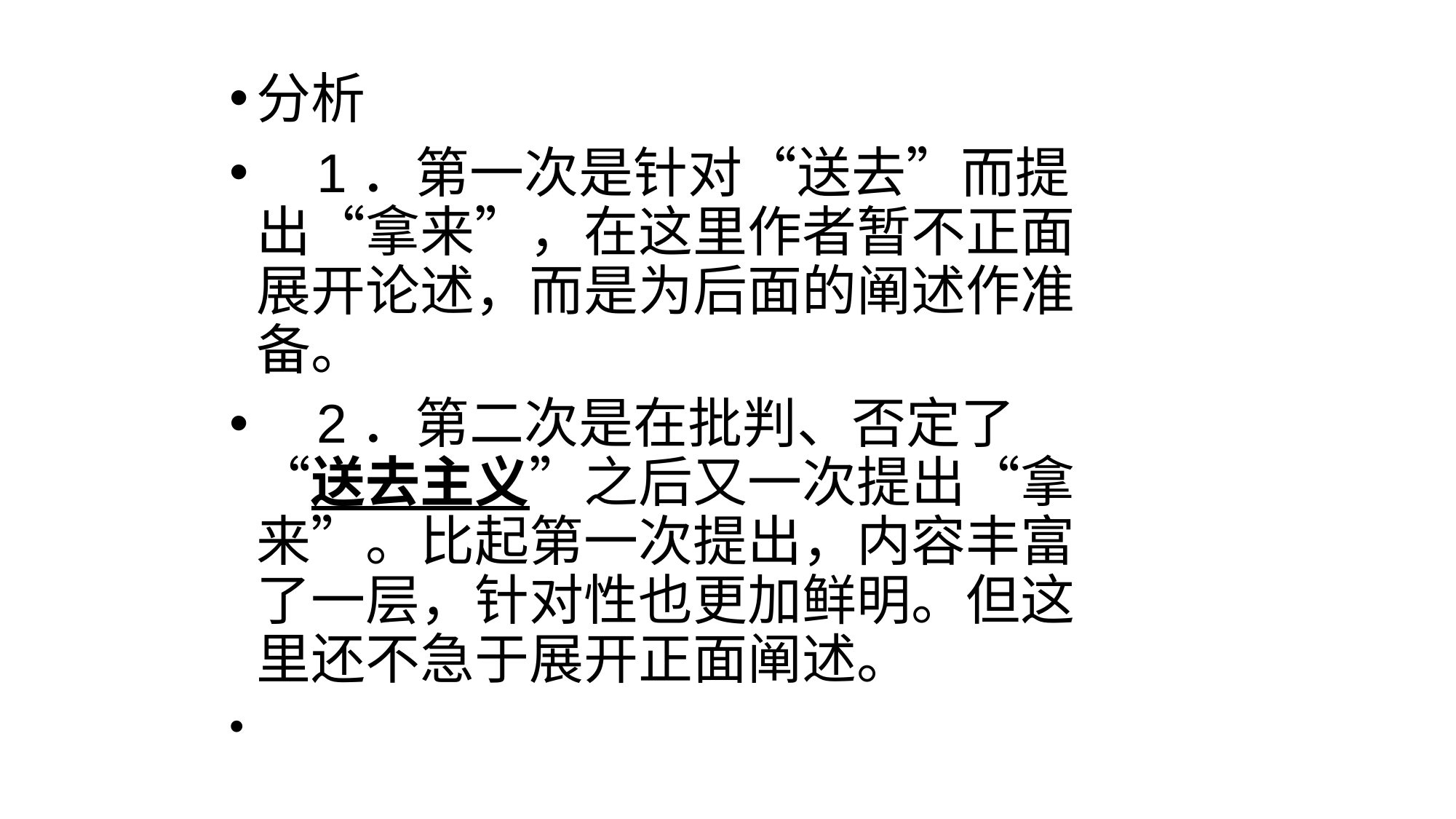

分析
    1．第一次是针对“送去”而提出“拿来”，在这里作者暂不正面展开论述，而是为后面的阐述作准备。
    2．第二次是在批判、否定了“送去主义”之后又一次提出“拿来”。比起第一次提出，内容丰富了一层，针对性也更加鲜明。但这里还不急于展开正面阐述。